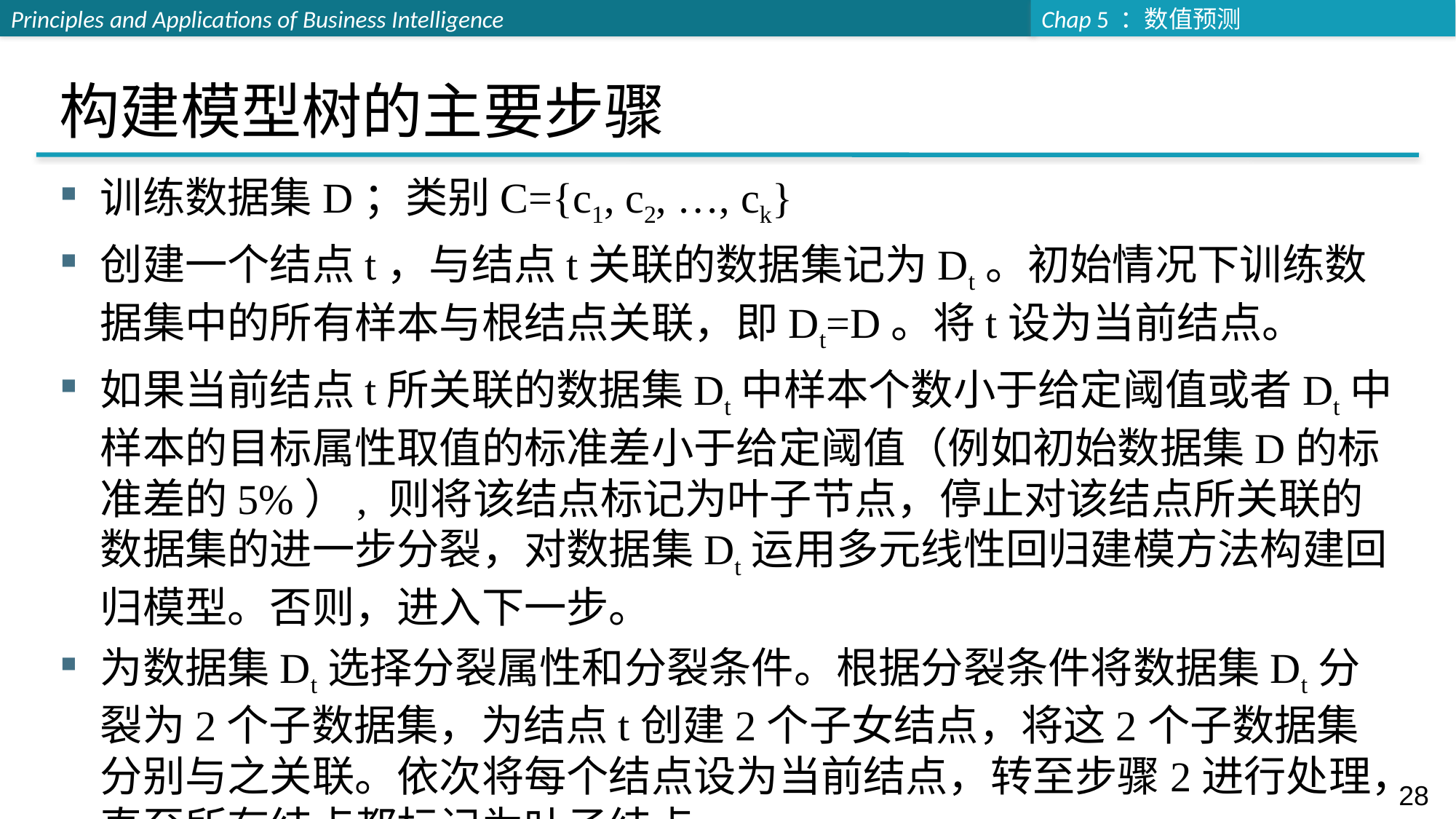

# 构建模型树的主要步骤
训练数据集D；类别C={c1, c2, …, ck}
创建一个结点t，与结点t关联的数据集记为Dt。初始情况下训练数据集中的所有样本与根结点关联，即Dt=D。将t设为当前结点。
如果当前结点t所关联的数据集Dt中样本个数小于给定阈值或者Dt中样本的目标属性取值的标准差小于给定阈值（例如初始数据集D的标准差的5%）, 则将该结点标记为叶子节点，停止对该结点所关联的数据集的进一步分裂，对数据集Dt运用多元线性回归建模方法构建回归模型。否则，进入下一步。
为数据集Dt选择分裂属性和分裂条件。根据分裂条件将数据集Dt分裂为2个子数据集，为结点t创建2个子女结点，将这2个子数据集分别与之关联。依次将每个结点设为当前结点，转至步骤2进行处理，直至所有结点都标记为叶子结点。